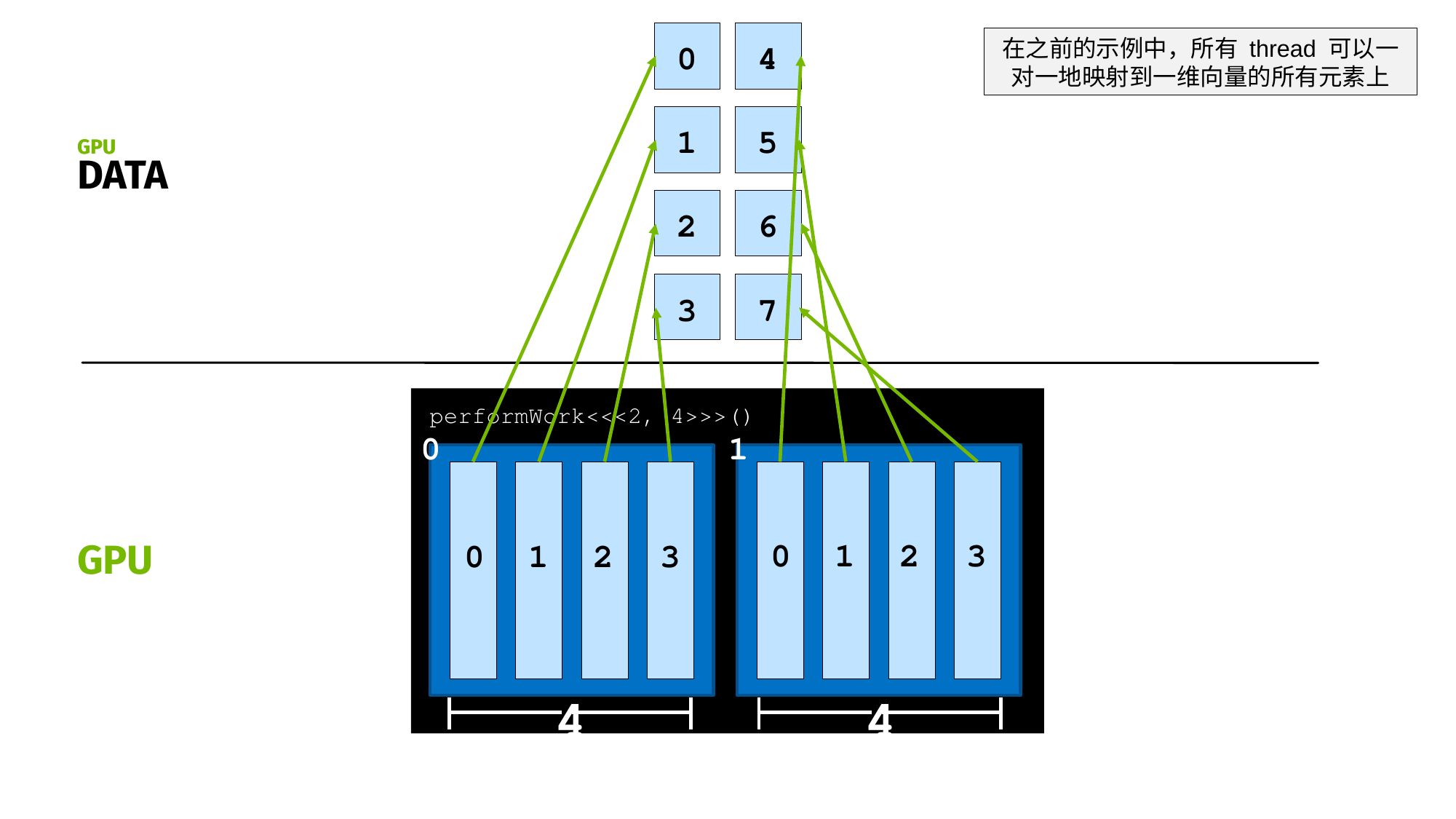

在之前的示例中，所有 thread 可以一对一地映射到一维向量的所有元素上
4
5
6
7
0
1
2
3
GPU
GPU
DATA

performWork<<<2, 4>>>()
1
0

0
1
2
3
0
1
2
3
GPU
4
4